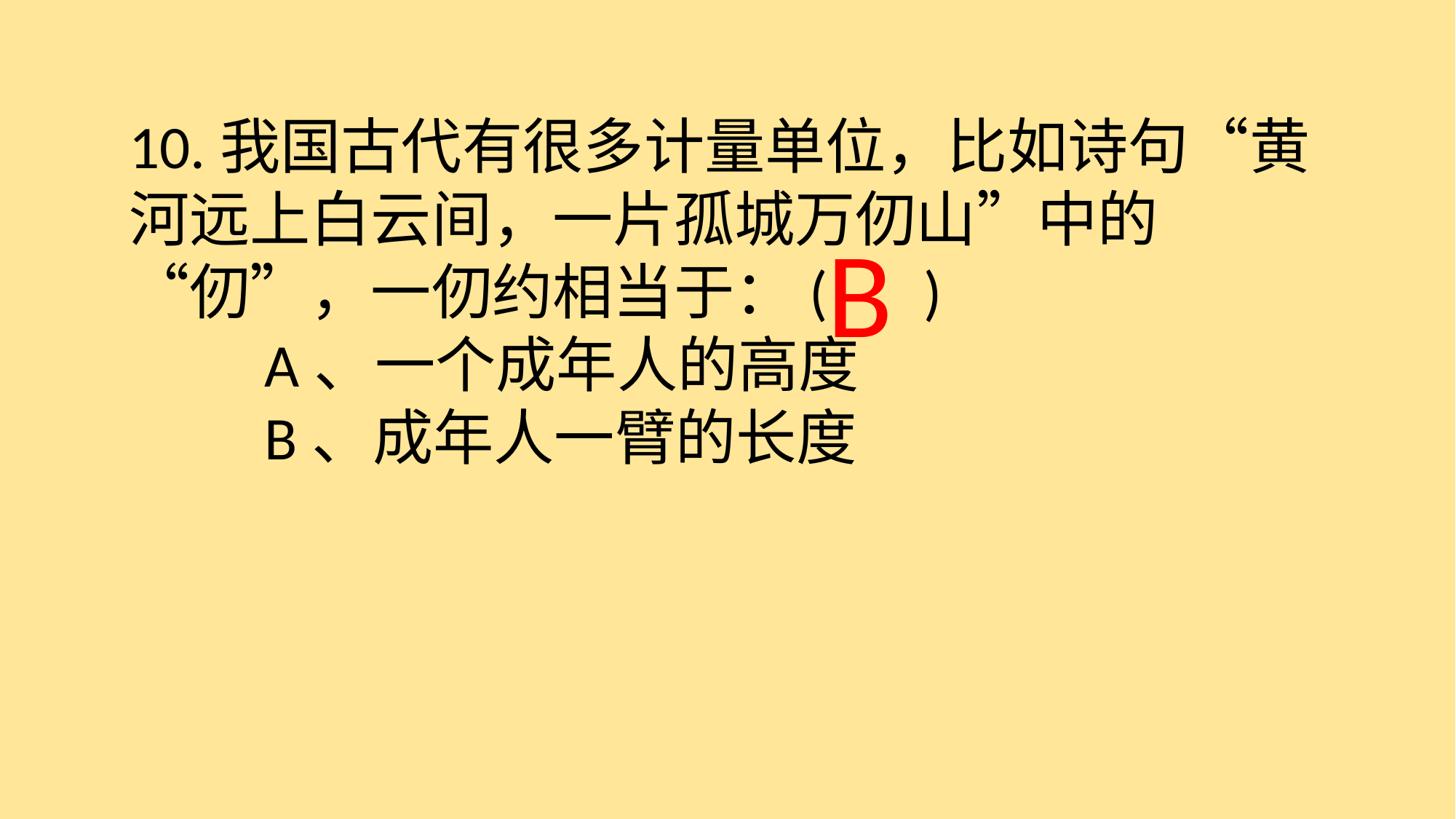

10.我国古代有很多计量单位，比如诗句“黄河远上白云间，一片孤城万仞山”中的“仞”，一仞约相当于：(       )
　　A、一个成年人的高度
　　B、成年人一臂的长度
  B